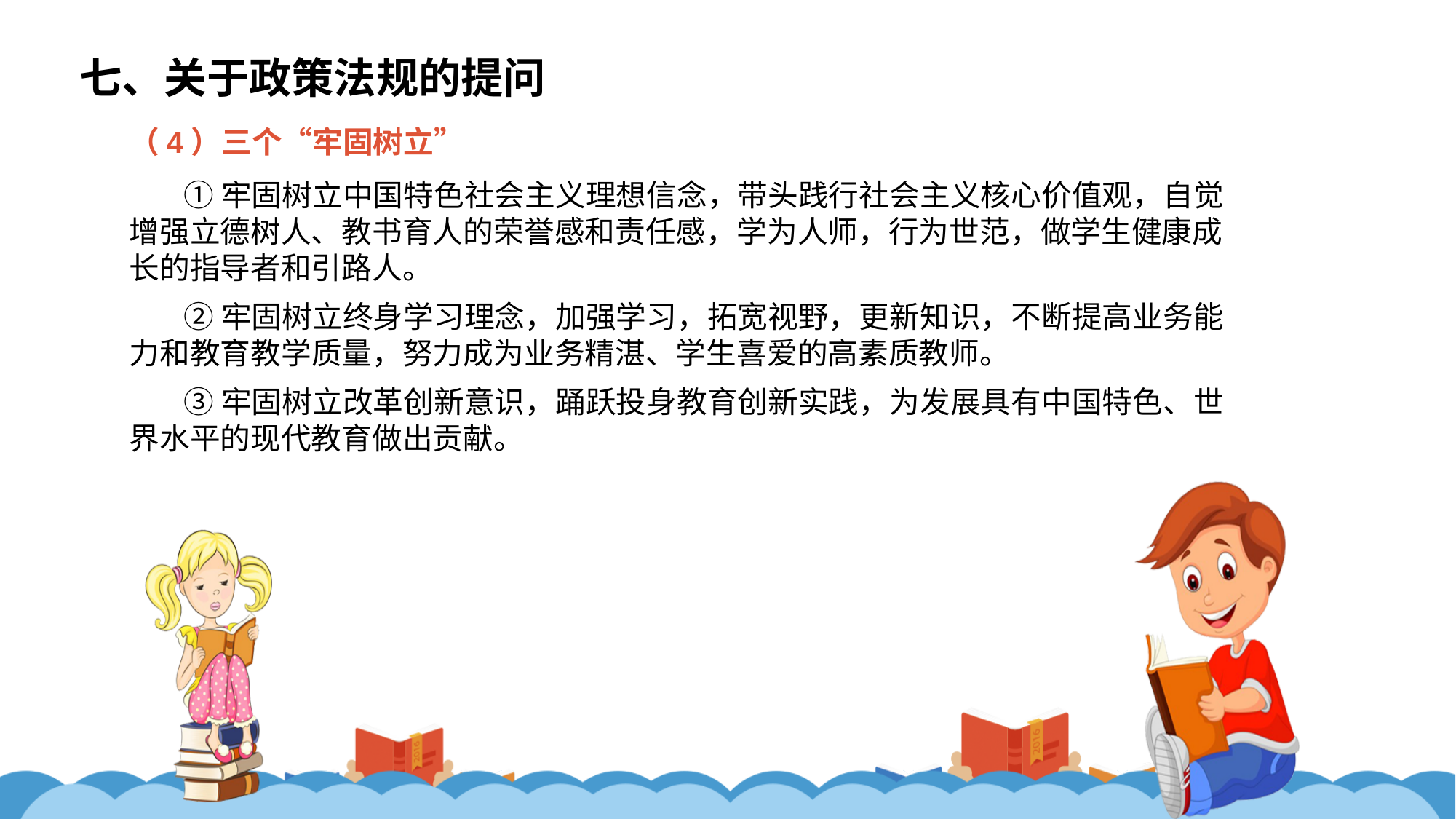

七、关于政策法规的提问
（4）三个“牢固树立”
①牢固树立中国特色社会主义理想信念，带头践行社会主义核心价值观，自觉增强立德树人、教书育人的荣誉感和责任感，学为人师，行为世范，做学生健康成长的指导者和引路人。
②牢固树立终身学习理念，加强学习，拓宽视野，更新知识，不断提高业务能力和教育教学质量，努力成为业务精湛、学生喜爱的高素质教师。
③牢固树立改革创新意识，踊跃投身教育创新实践，为发展具有中国特色、世界水平的现代教育做出贡献。